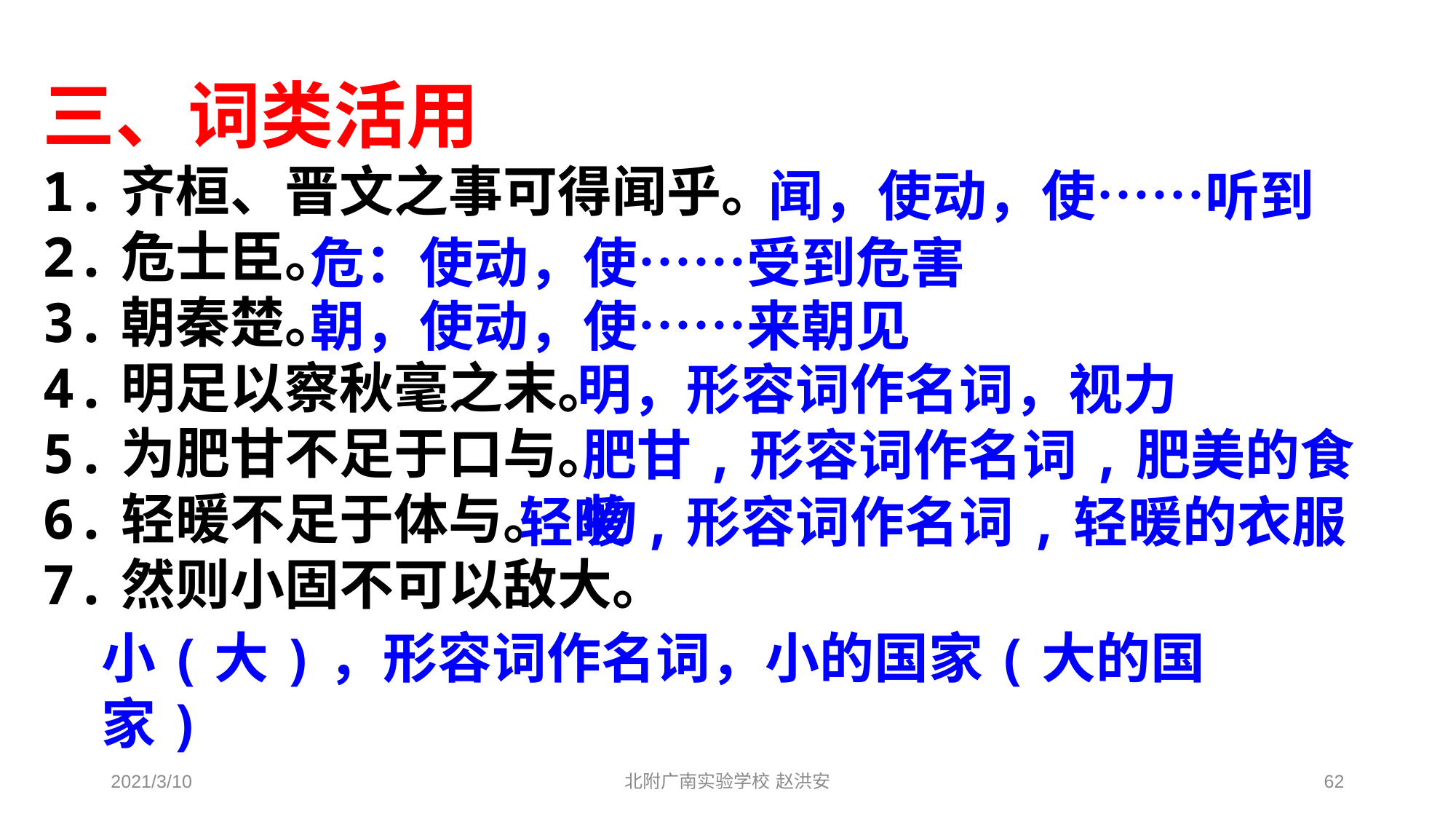

三、词类活用
1.齐桓、晋文之事可得闻乎。
2.危士臣。
3.朝秦楚。
4.明足以察秋毫之末。
5.为肥甘不足于口与。
6.轻暖不足于体与。
7.然则小固不可以敌大。
闻，使动，使……听到
危：使动，使……受到危害
朝，使动，使……来朝见
明，形容词作名词，视力
肥甘,形容词作名词,肥美的食物
轻暖,形容词作名词,轻暖的衣服
小(大)，形容词作名词，小的国家(大的国家)
2021/3/10
北附广南实验学校 赵洪安
62